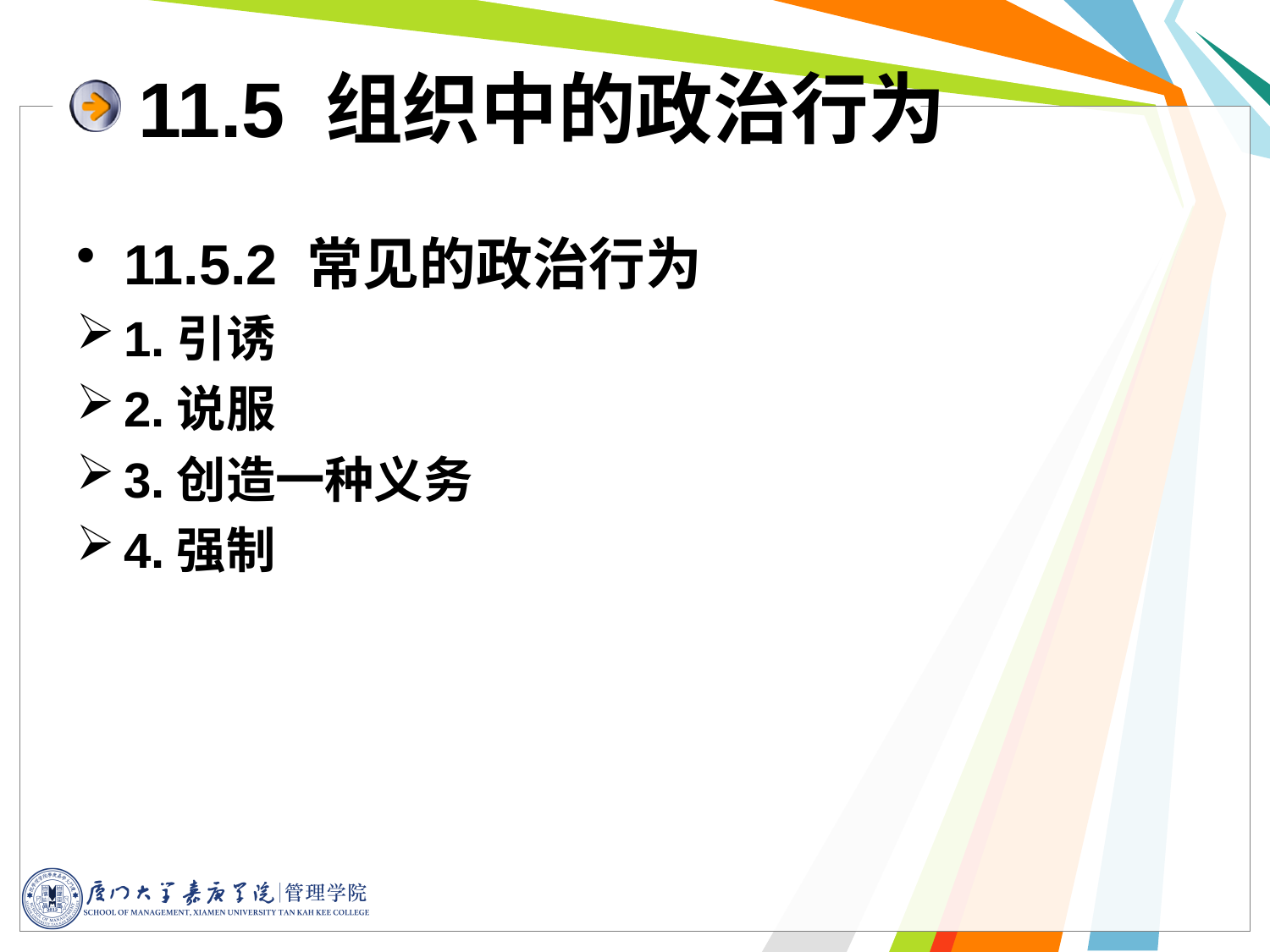

11.5 组织中的政治行为
11.5.2 常见的政治行为
1.引诱
2.说服
3.创造一种义务
4.强制